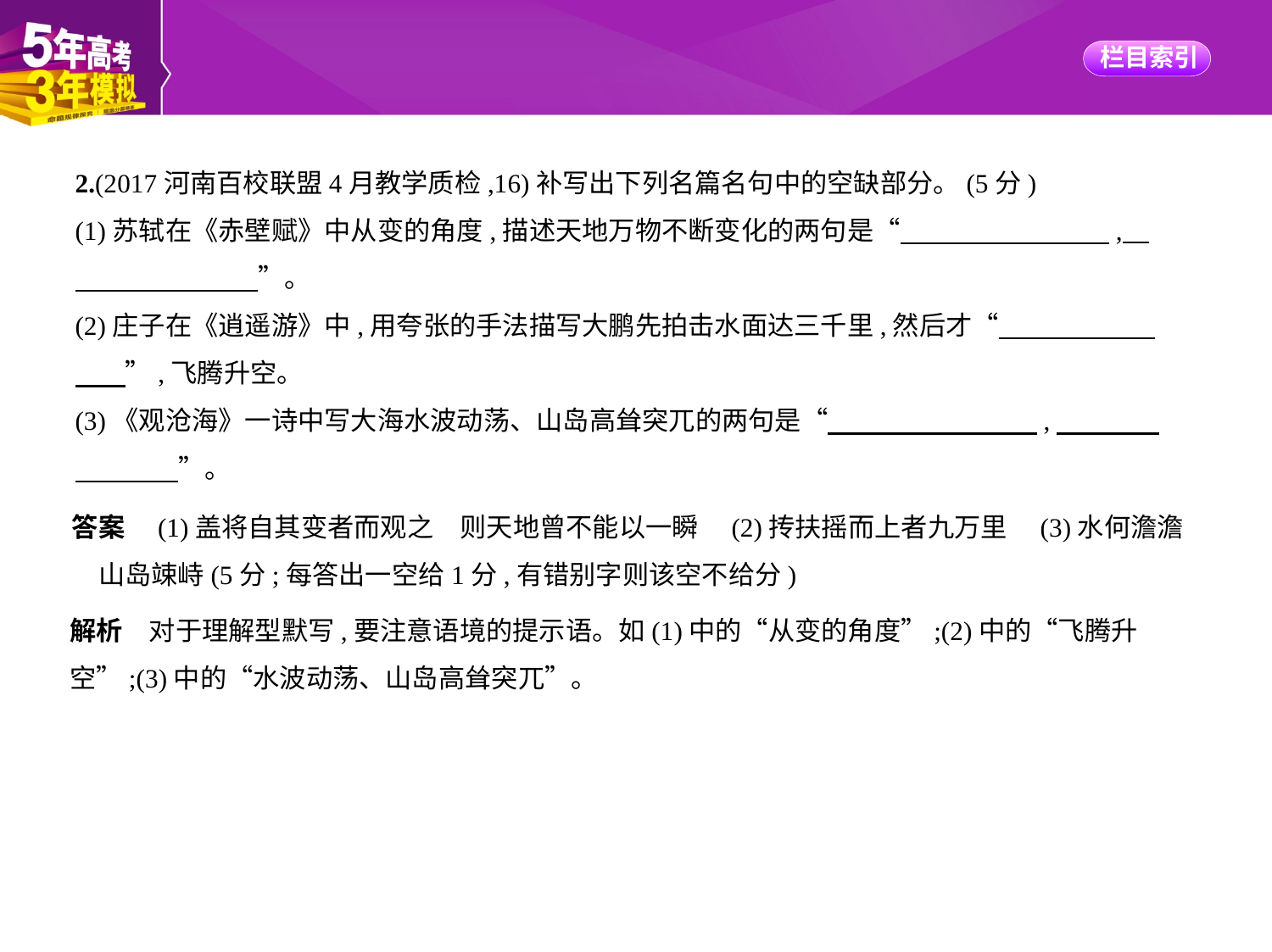

2.(2017河南百校联盟4月教学质检,16)补写出下列名篇名句中的空缺部分。(5分)
(1)苏轼在《赤壁赋》中从变的角度,描述天地万物不断变化的两句是“　　　　　　　    ,    
　　　　　　    ”。
(2)庄子在《逍遥游》中,用夸张的手法描写大鹏先拍击水面达三千里,然后才“　　　　　    
　    ”,飞腾升空。
(3)《观沧海》一诗中写大海水波动荡、山岛高耸突兀的两句是“　　　　　　　    ,　　　    
　　　    ”。
答案　(1)盖将自其变者而观之　则天地曾不能以一瞬　(2)抟扶摇而上者九万里　(3)水何澹澹
　山岛竦峙(5分;每答出一空给1分,有错别字则该空不给分)
解析　对于理解型默写,要注意语境的提示语。如(1)中的“从变的角度”;(2)中的“飞腾升
空”;(3)中的“水波动荡、山岛高耸突兀”。